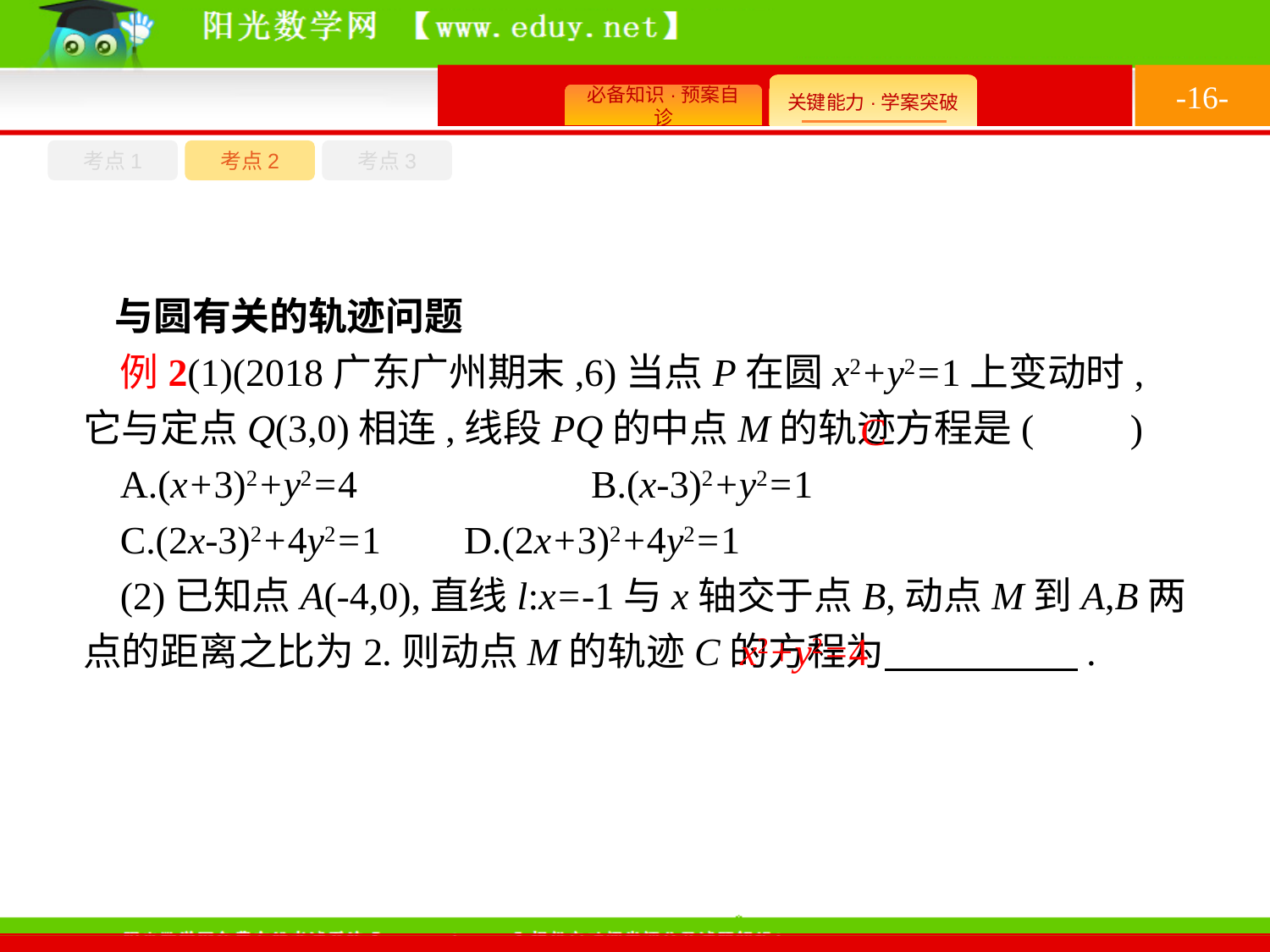

-16-
考点1
考点3
考点2
与圆有关的轨迹问题
例2(1)(2018广东广州期末,6)当点P在圆x2+y2=1上变动时,它与定点Q(3,0)相连,线段PQ的中点M的轨迹方程是(　　)
A.(x+3)2+y2=4		B.(x-3)2+y2=1
C.(2x-3)2+4y2=1	D.(2x+3)2+4y2=1
(2)已知点A(-4,0),直线l:x=-1与x轴交于点B,动点M到A,B两点的距离之比为2.则动点M的轨迹C的方程为　　　　　.
C
x2+y2=4